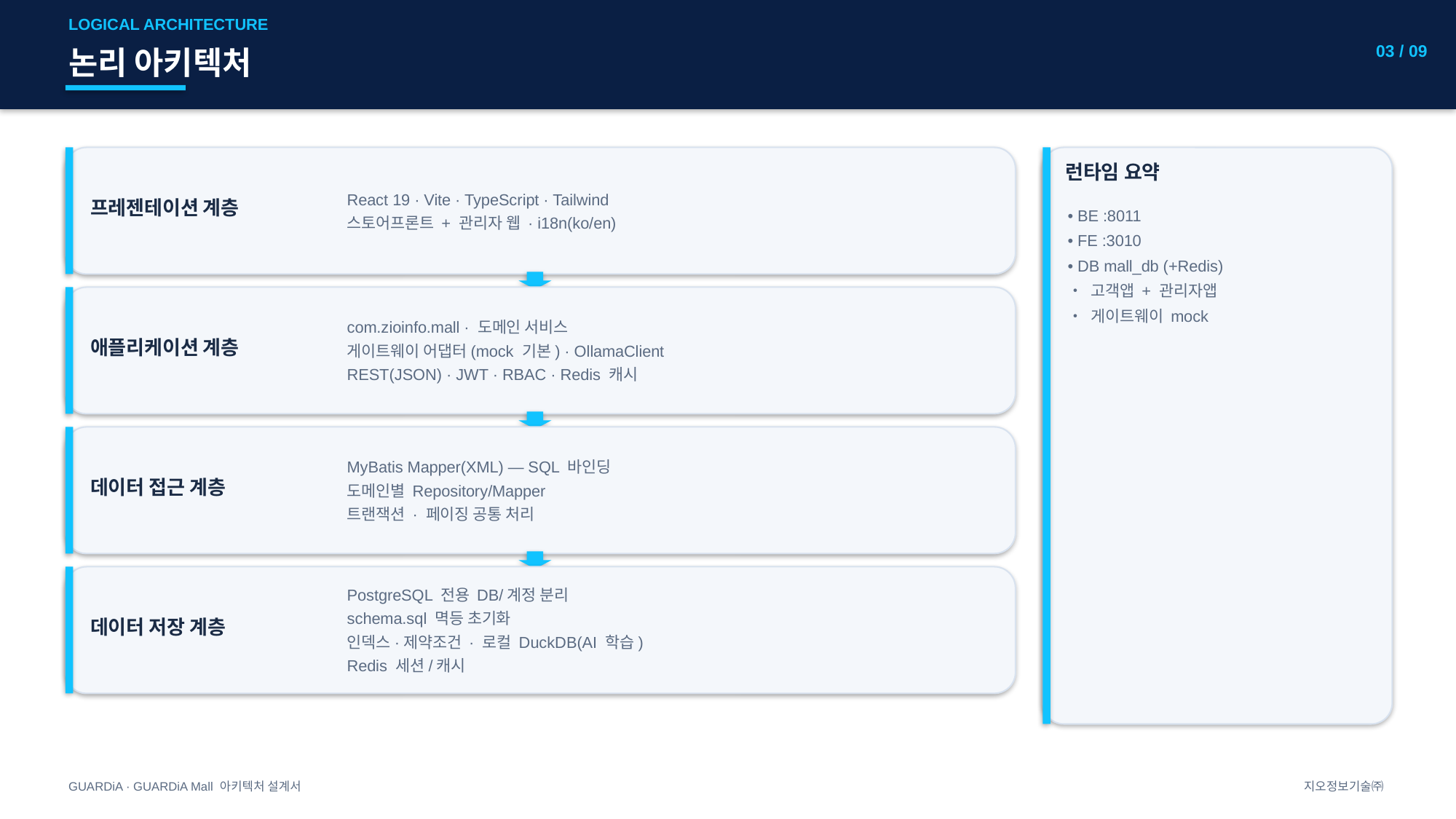

LOGICAL ARCHITECTURE
03 / 09
논리 아키텍처

React 19 · Vite · TypeScript · Tailwind
스토어프론트 + 관리자 웹 · i18n(ko/en)
프레젠테이션 계층
런타임 요약
• BE :8011
• FE :3010
• DB mall_db (+Redis)
• 고객앱 + 관리자앱
• 게이트웨이 mock

com.zioinfo.mall · 도메인 서비스
게이트웨이 어댑터(mock 기본) · OllamaClient
REST(JSON) · JWT · RBAC · Redis 캐시
애플리케이션 계층

MyBatis Mapper(XML) — SQL 바인딩
도메인별 Repository/Mapper
트랜잭션 · 페이징 공통 처리
데이터 접근 계층

PostgreSQL 전용 DB/계정 분리
schema.sql 멱등 초기화
인덱스·제약조건 · 로컬 DuckDB(AI 학습)
Redis 세션/캐시
데이터 저장 계층
GUARDiA · GUARDiA Mall 아키텍처 설계서
지오정보기술㈜